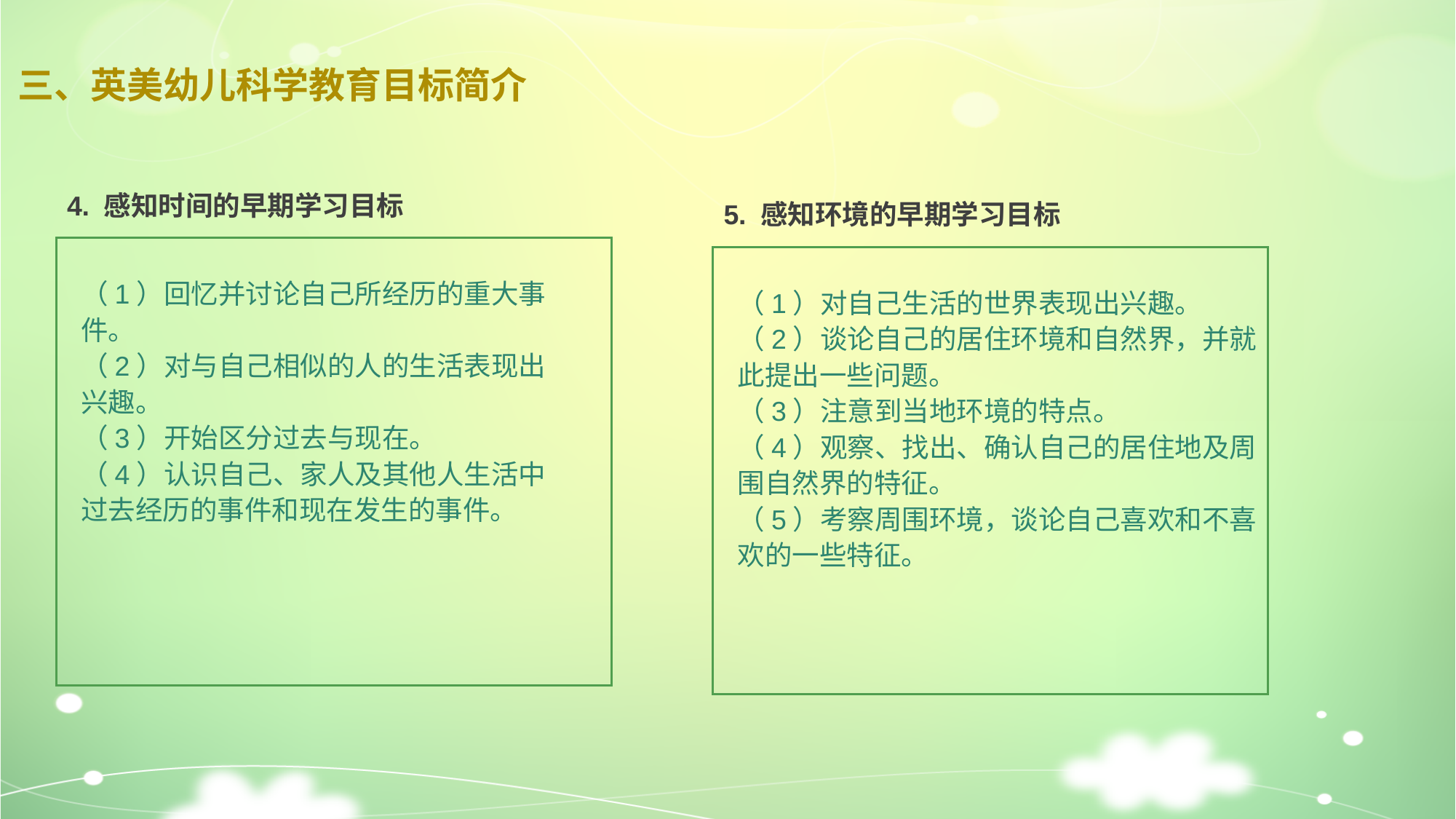

# 三、英美幼儿科学教育目标简介
4. 感知时间的早期学习目标
5. 感知环境的早期学习目标

（1）回忆并讨论自己所经历的重大事件。
（2）对与自己相似的人的生活表现出兴趣。
（3）开始区分过去与现在。
（4）认识自己、家人及其他人生活中过去经历的事件和现在发生的事件。
（1）对自己生活的世界表现出兴趣。
（2）谈论自己的居住环境和自然界，并就此提出一些问题。
（3）注意到当地环境的特点。
（4）观察、找出、确认自己的居住地及周围自然界的特征。
（5）考察周围环境，谈论自己喜欢和不喜欢的一些特征。